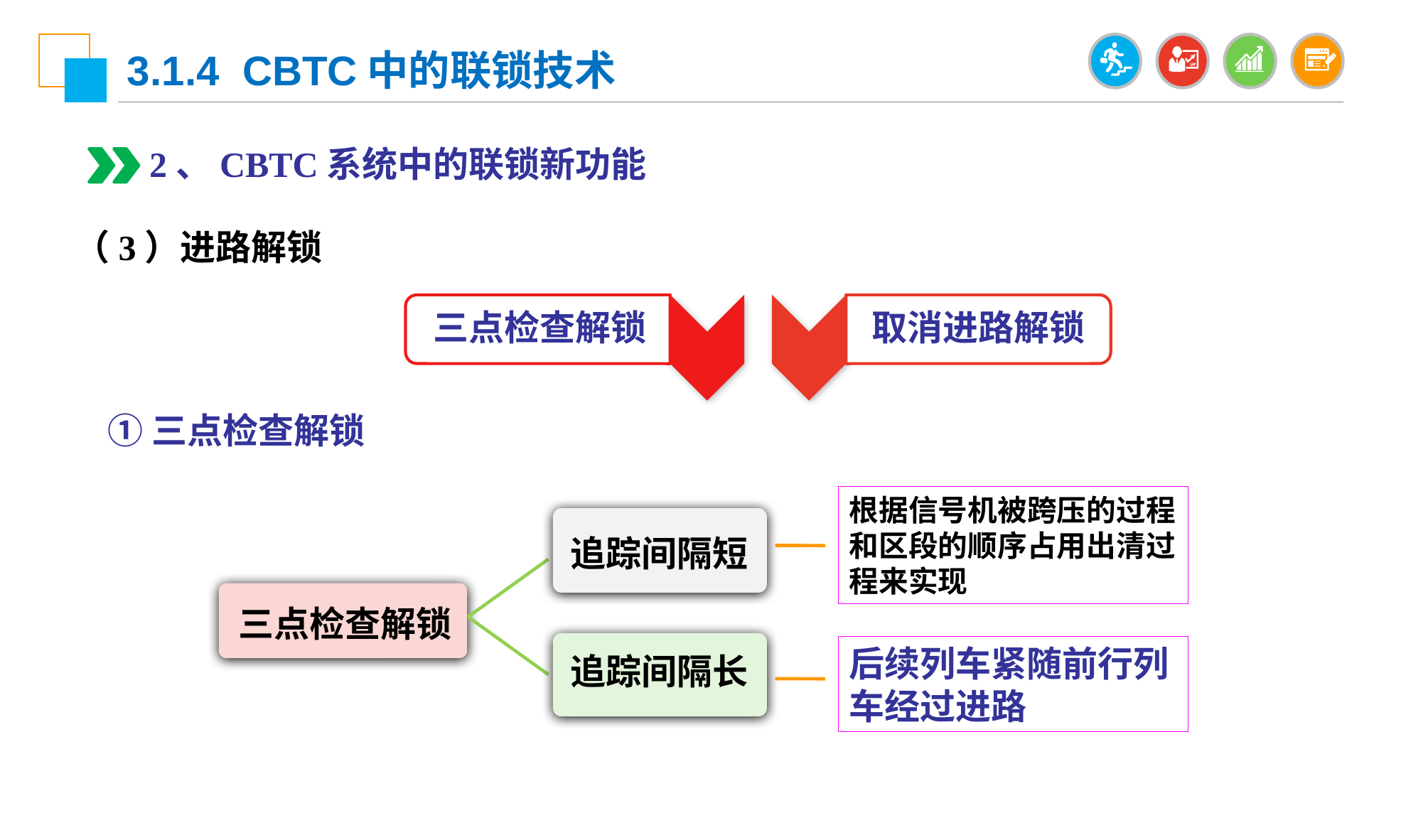

3.1.4  CBTC中的联锁技术
2、CBTC系统中的联锁新功能

（3）进路解锁

三点检查解锁

取消进路解锁
①三点检查解锁
根据信号机被跨压的过程和区段的顺序占用出清过程来实现

追踪间隔短

三点检查解锁

追踪间隔长

后续列车紧随前行列车经过进路